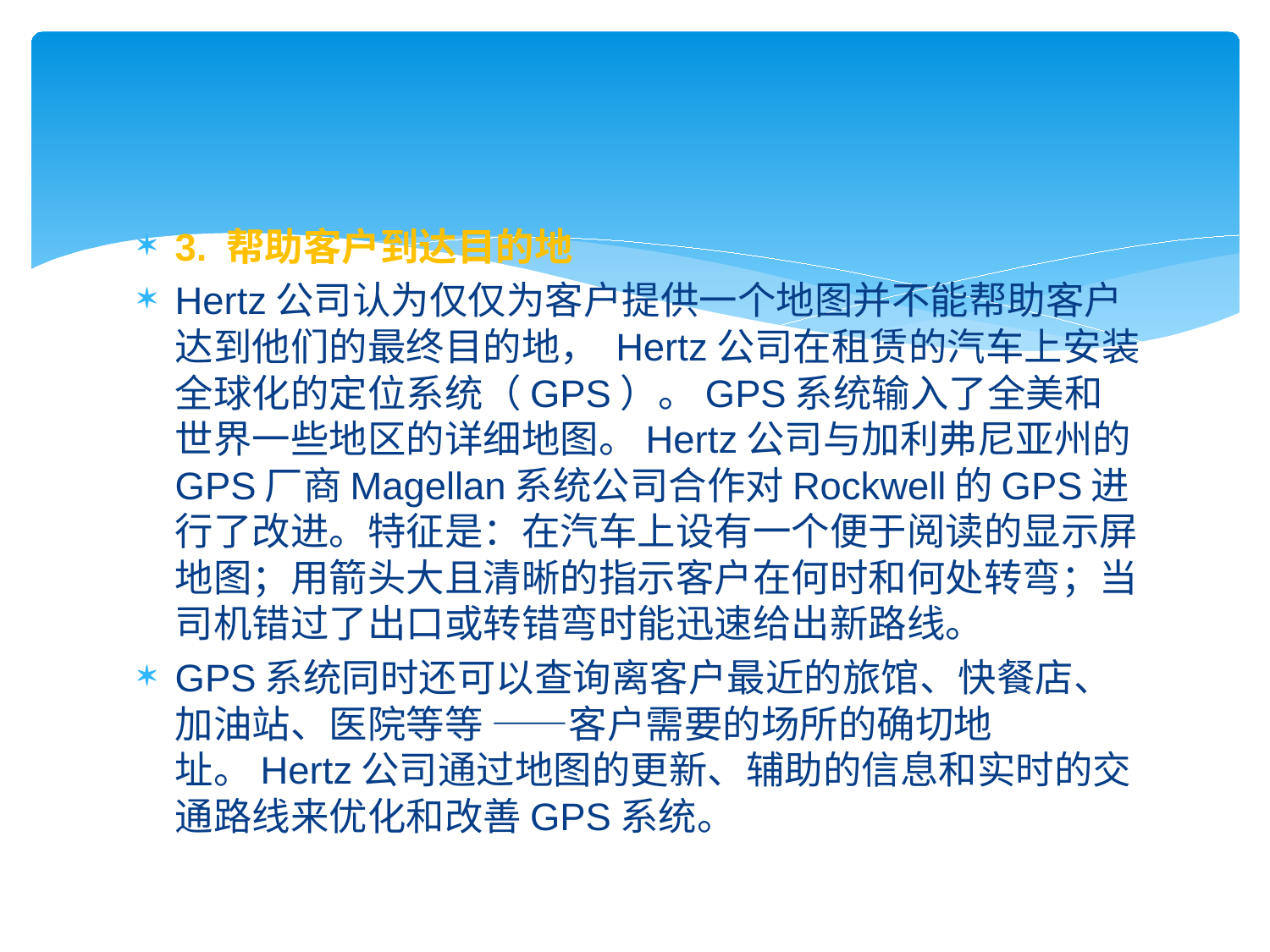

3. 帮助客户到达目的地
Hertz公司认为仅仅为客户提供一个地图并不能帮助客户达到他们的最终目的地， Hertz公司在租赁的汽车上安装全球化的定位系统（GPS）。GPS系统输入了全美和世界一些地区的详细地图。Hertz公司与加利弗尼亚州的GPS厂商Magellan系统公司合作对Rockwell的GPS进行了改进。特征是：在汽车上设有一个便于阅读的显示屏地图；用箭头大且清晰的指示客户在何时和何处转弯；当司机错过了出口或转错弯时能迅速给出新路线。
GPS系统同时还可以查询离客户最近的旅馆、快餐店、加油站、医院等等 ——客户需要的场所的确切地址。Hertz公司通过地图的更新、辅助的信息和实时的交通路线来优化和改善GPS系统。